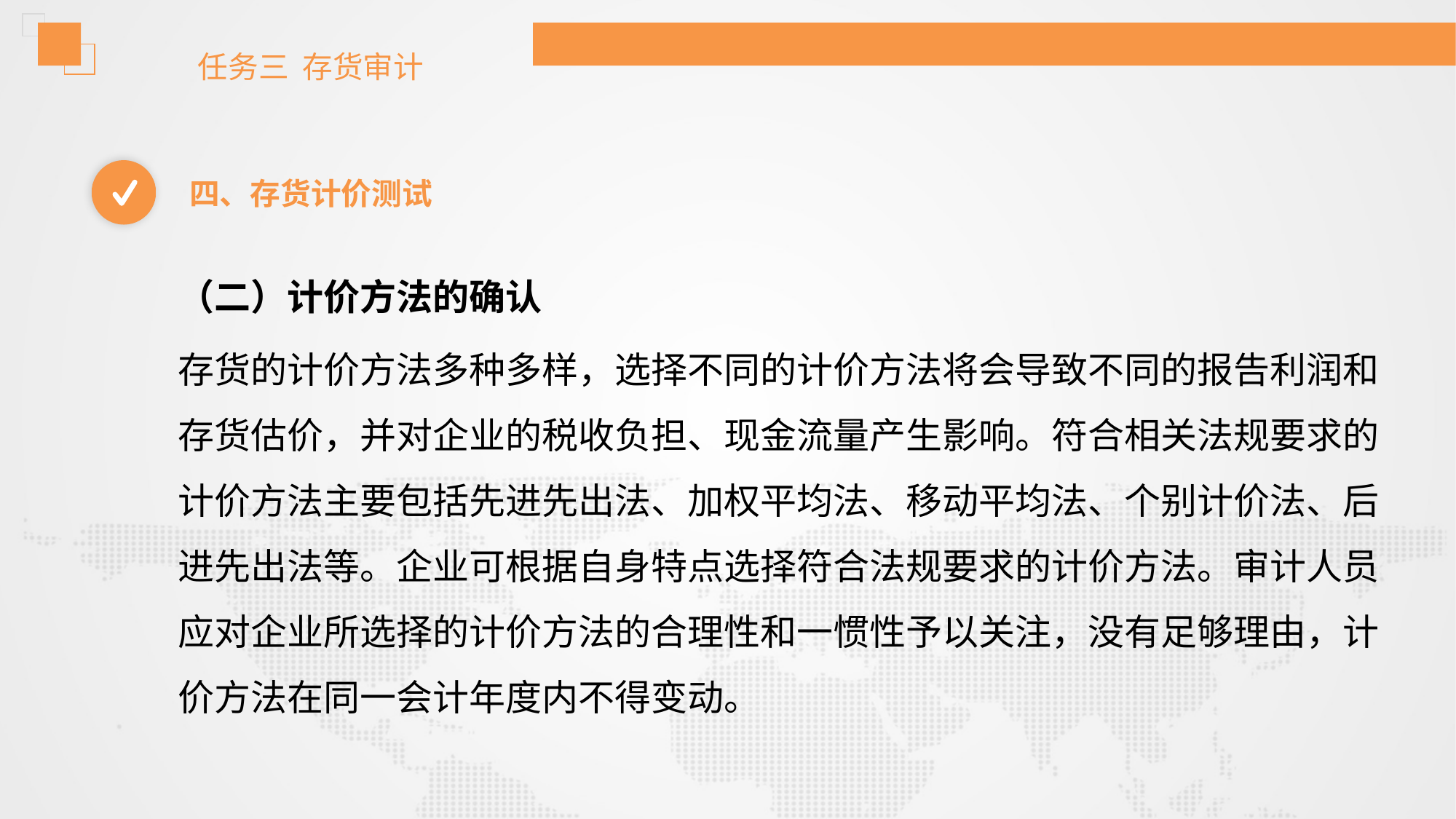

任务三  存货审计

四、存货计价测试

（二）计价方法的确认
存货的计价方法多种多样，选择不同的计价方法将会导致不同的报告利润和存货估价，并对企业的税收负担、现金流量产生影响。符合相关法规要求的计价方法主要包括先进先出法、加权平均法、移动平均法、个别计价法、后进先出法等。企业可根据自身特点选择符合法规要求的计价方法。审计人员应对企业所选择的计价方法的合理性和一惯性予以关注，没有足够理由，计价方法在同一会计年度内不得变动。